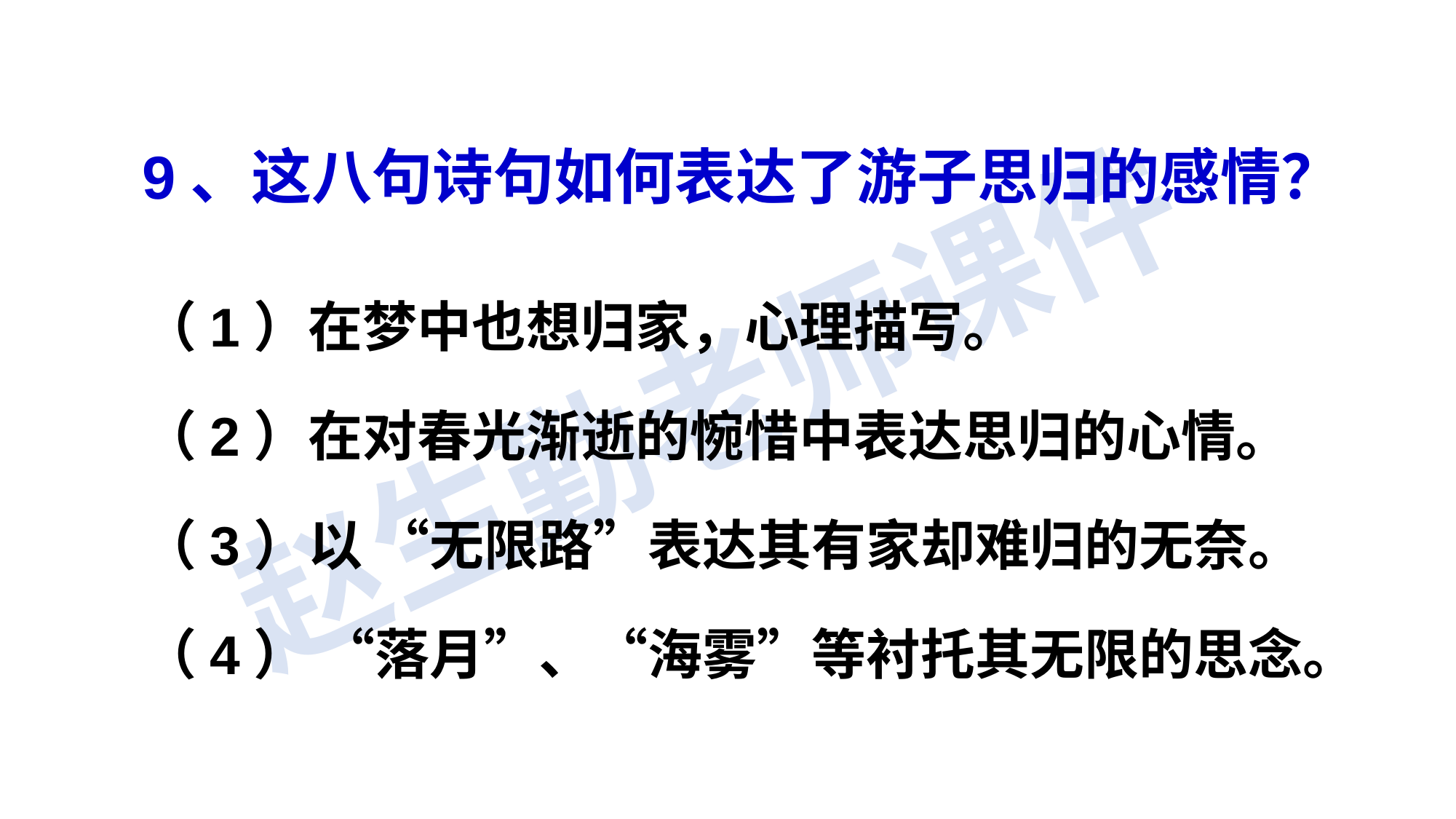

9、这八句诗句如何表达了游子思归的感情？
（1）在梦中也想归家，心理描写。
（2）在对春光渐逝的惋惜中表达思归的心情。
（3）以 “无限路”表达其有家却难归的无奈。
（4） “落月”、“海雾”等衬托其无限的思念。